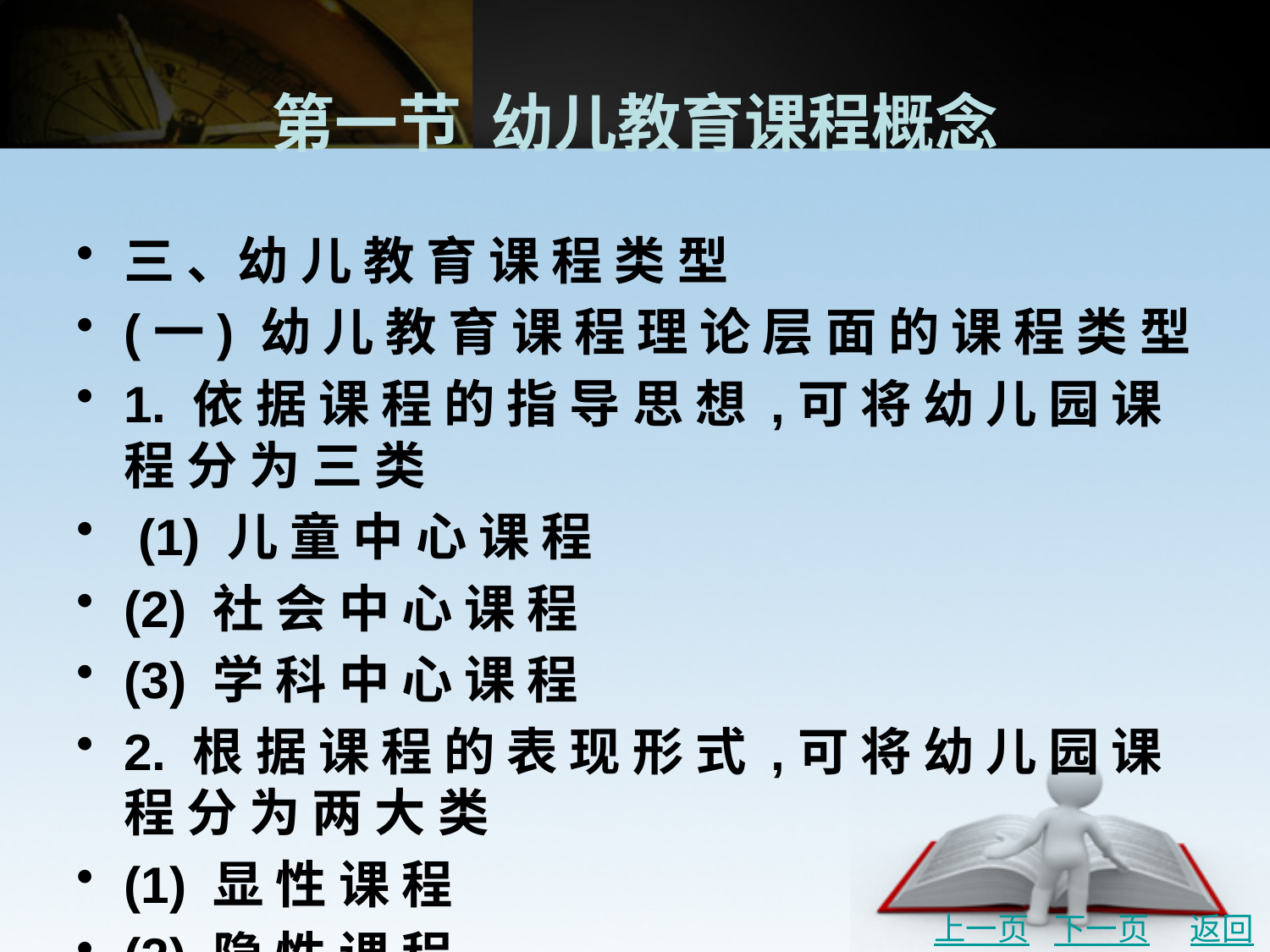

# 第一节  幼儿教育课程概念
三 、幼 儿 教 育 课 程 类 型
(一) 幼 儿 教 育 课 程 理 论 层 面 的 课 程 类 型
1. 依 据 课 程 的 指 导 思 想 ,可 将 幼 儿 园 课 程 分 为 三 类
 (1) 儿 童 中 心 课 程
(2) 社 会 中 心 课 程
(3) 学 科 中 心 课 程
2. 根 据 课 程 的 表 现 形 式 ,可 将 幼 儿 园 课 程 分 为 两 大 类
(1) 显 性 课 程
(2) 隐 性 课 程
上一页
下一页
返回